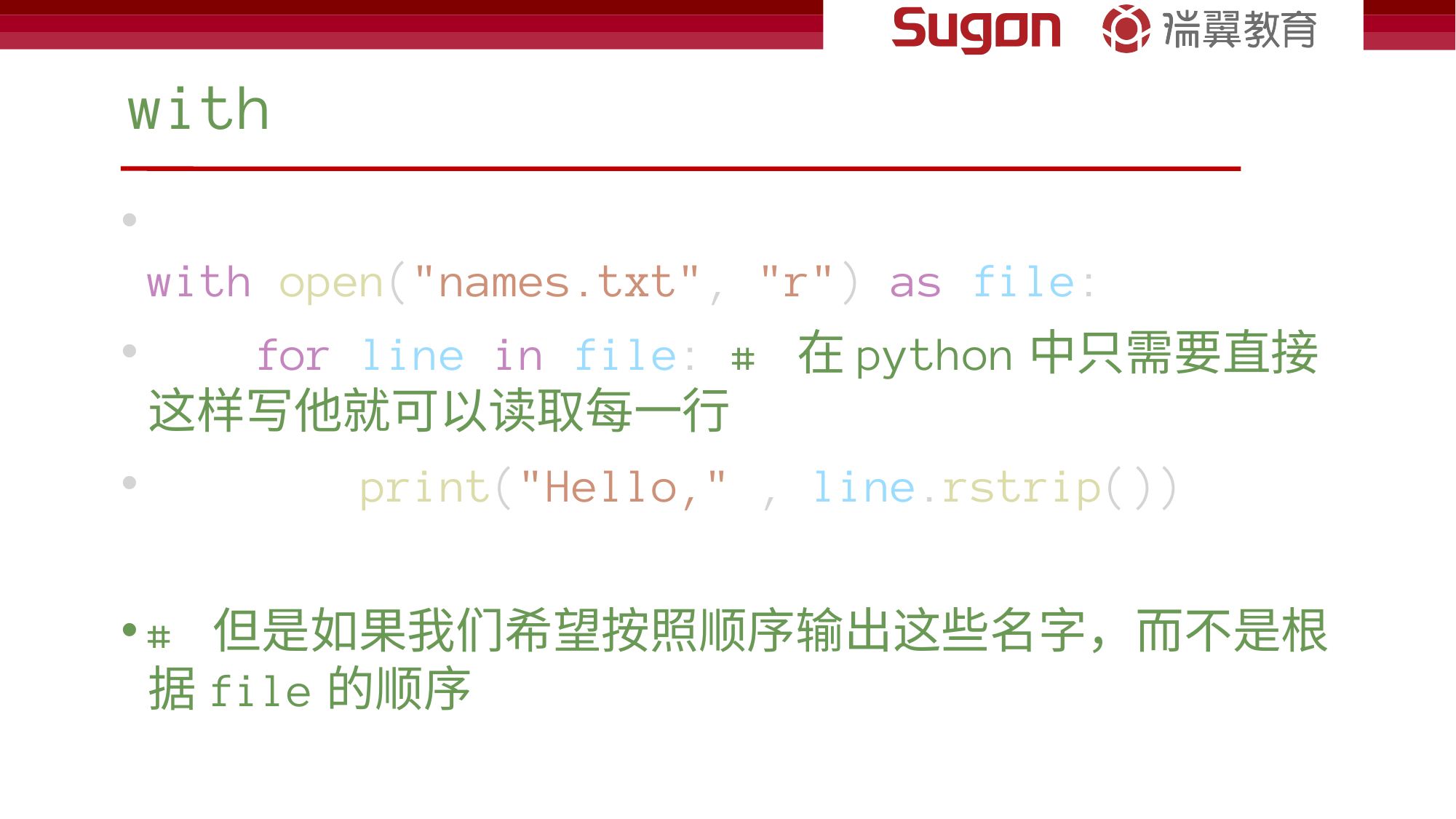

# with
with open("names.txt", "r") as file:
    for line in file: # 在python中只需要直接这样写他就可以读取每一行
        print("Hello," , line.rstrip())

# 但是如果我们希望按照顺序输出这些名字，而不是根据file的顺序